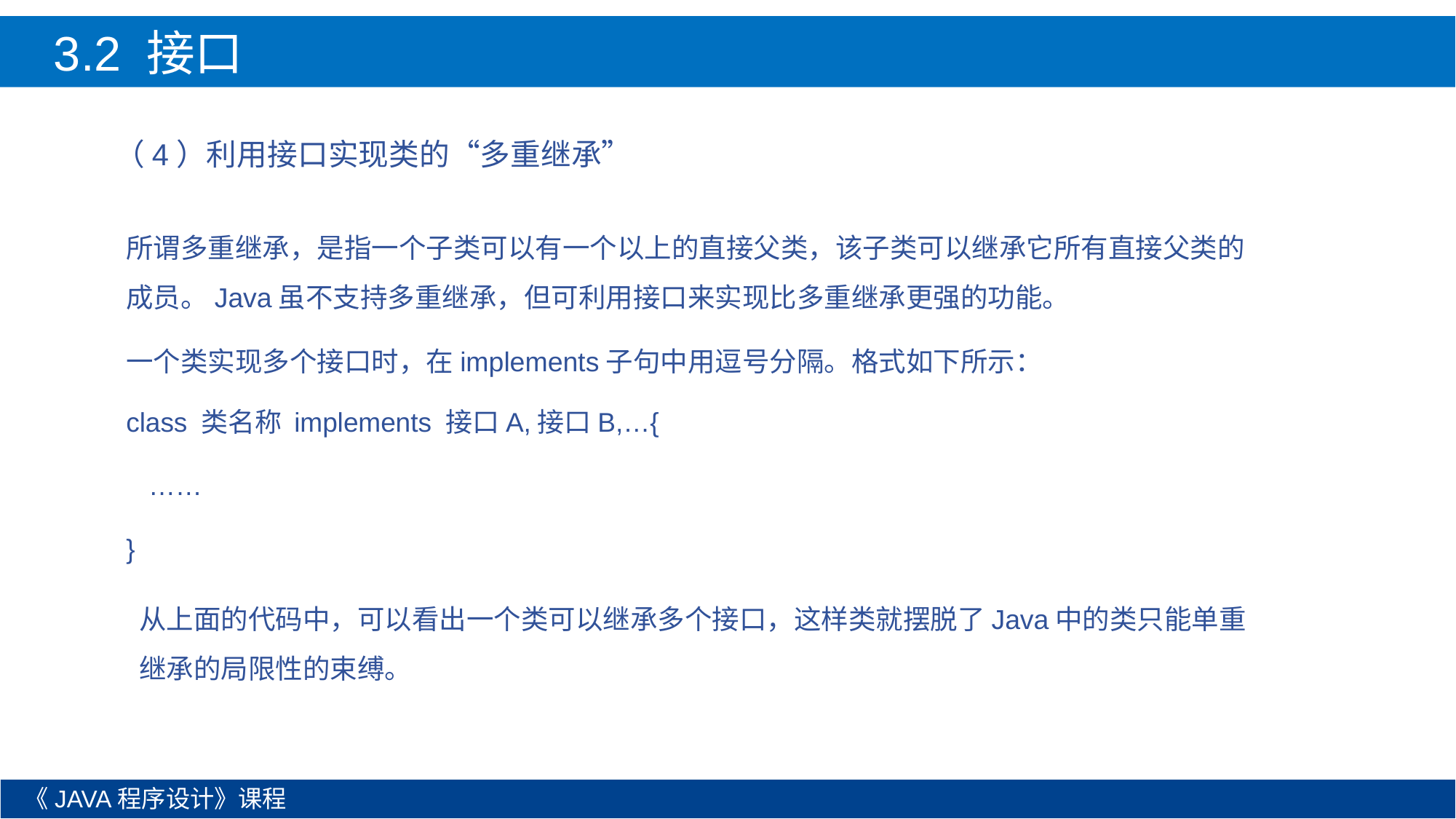

3.2 接口
（4）利用接口实现类的“多重继承”
所谓多重继承，是指一个子类可以有一个以上的直接父类，该子类可以继承它所有直接父类的成员。Java虽不支持多重继承，但可利用接口来实现比多重继承更强的功能。
一个类实现多个接口时，在implements子句中用逗号分隔。格式如下所示：
class 类名称 implements 接口A,接口B,…{
   ……
}
从上面的代码中，可以看出一个类可以继承多个接口，这样类就摆脱了Java中的类只能单重继承的局限性的束缚。
《JAVA程序设计》课程